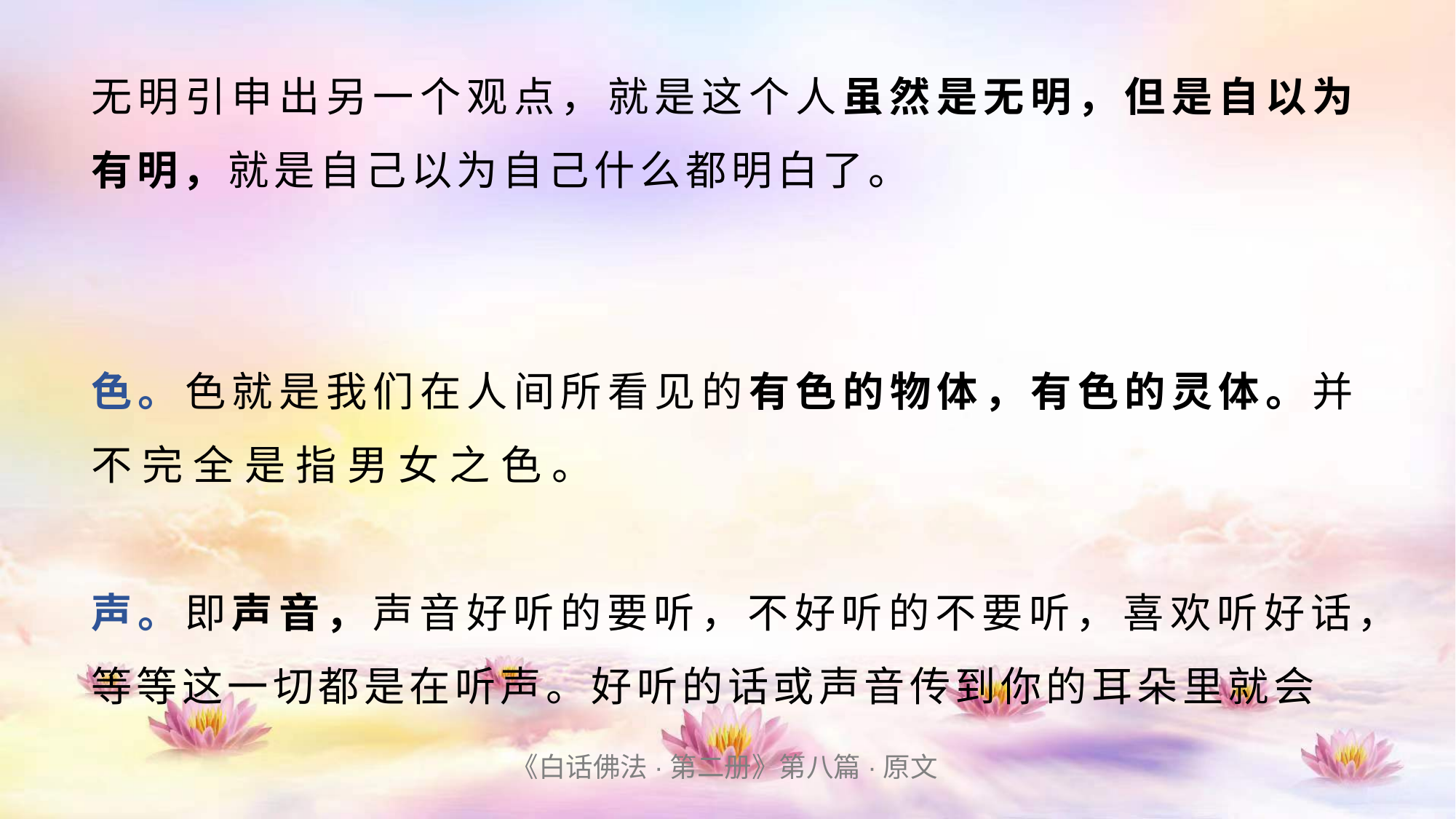

# 无明引申出另一个观点，就是这个人虽然是无明，但是自以为有明，就是自己以为自己什么都明白了。 色。色就是我们在人间所看见的有色的物体，有色的灵体。并不完全是指男女之色。 声。即声音，声音好听的要听，不好听的不要听，喜欢听好话，等等这一切都是在听声。好听的话或声音传到你的耳朵里就会
《白话佛法·第二册》第八篇·原文